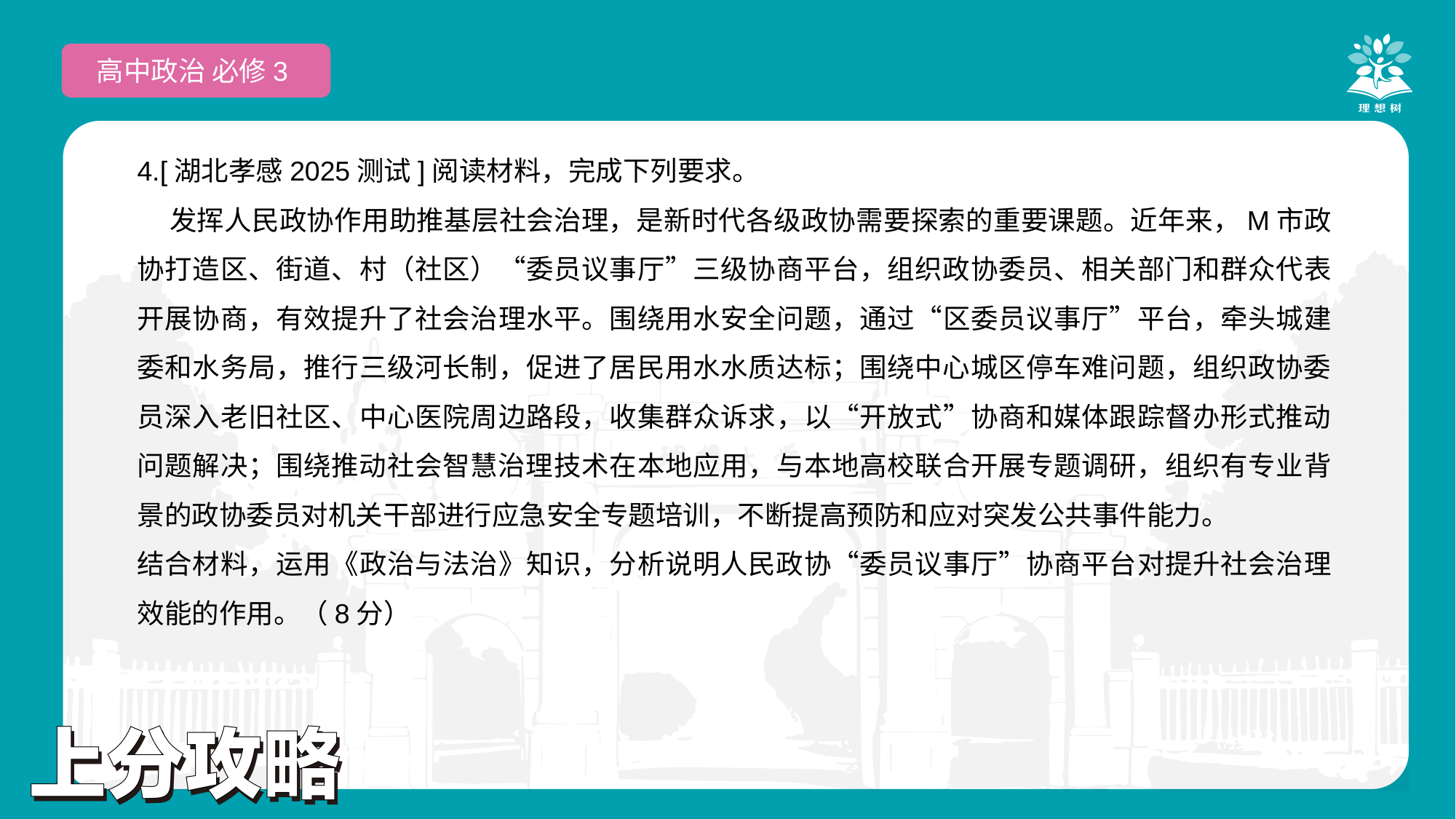

高中政治 必修3
4.[湖北孝感2025测试]阅读材料，完成下列要求。
    发挥人民政协作用助推基层社会治理，是新时代各级政协需要探索的重要课题。近年来，M市政协打造区、街道、村（社区）“委员议事厅”三级协商平台，组织政协委员、相关部门和群众代表开展协商，有效提升了社会治理水平。围绕用水安全问题，通过“区委员议事厅”平台，牵头城建委和水务局，推行三级河长制，促进了居民用水水质达标；围绕中心城区停车难问题，组织政协委员深入老旧社区、中心医院周边路段，收集群众诉求，以“开放式”协商和媒体跟踪督办形式推动问题解决；围绕推动社会智慧治理技术在本地应用，与本地高校联合开展专题调研，组织有专业背景的政协委员对机关干部进行应急安全专题培训，不断提高预防和应对突发公共事件能力。
结合材料，运用《政治与法治》知识，分析说明人民政协“委员议事厅”协商平台对提升社会治理效能的作用。（8分）